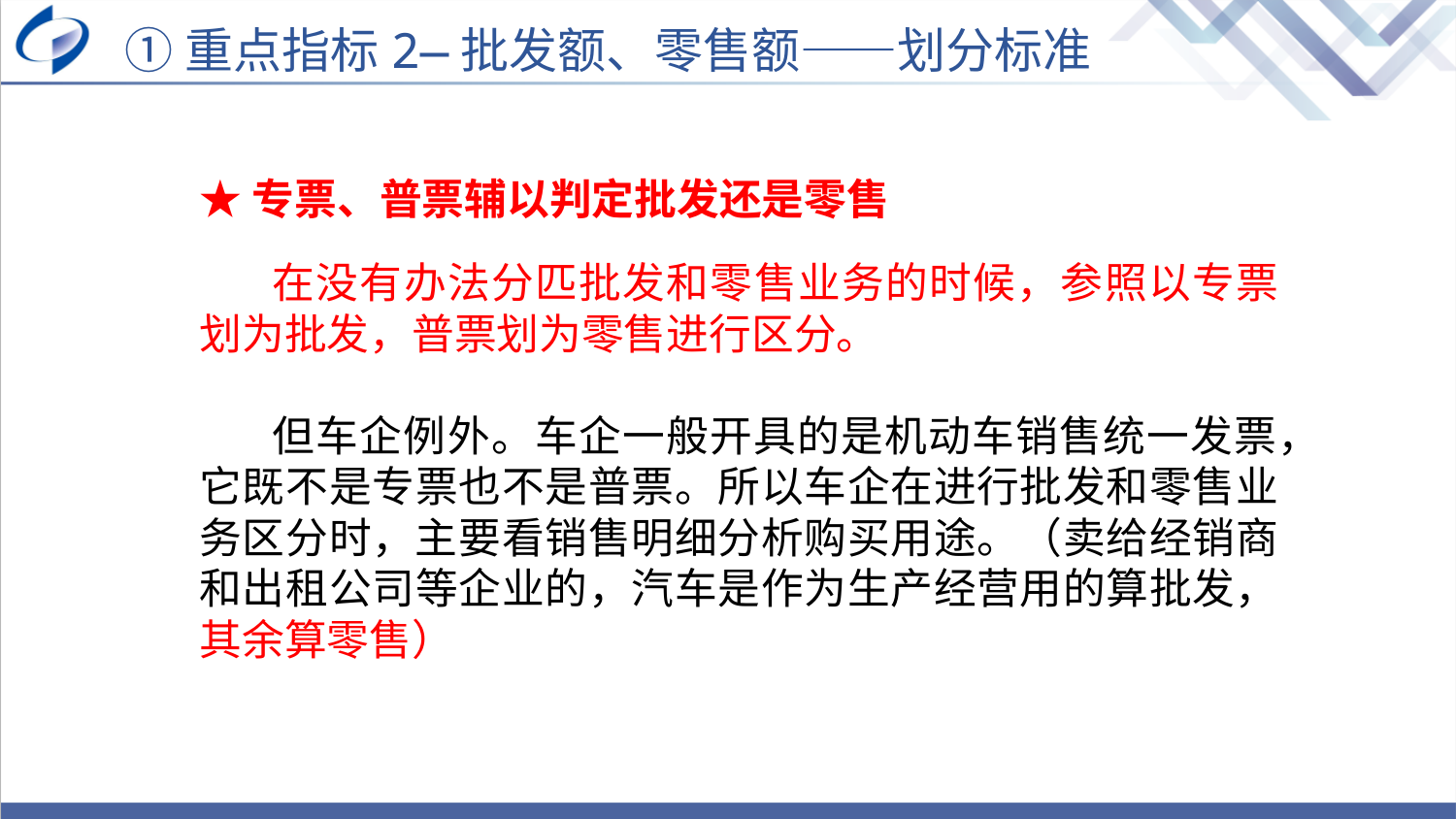

①重点指标2—批发额、零售额——划分标准
★专票、普票辅以判定批发还是零售
在没有办法分匹批发和零售业务的时候，参照以专票划为批发，普票划为零售进行区分。

但车企例外。车企一般开具的是机动车销售统一发票，它既不是专票也不是普票。所以车企在进行批发和零售业务区分时，主要看销售明细分析购买用途。（卖给经销商和出租公司等企业的，汽车是作为生产经营用的算批发，其余算零售）